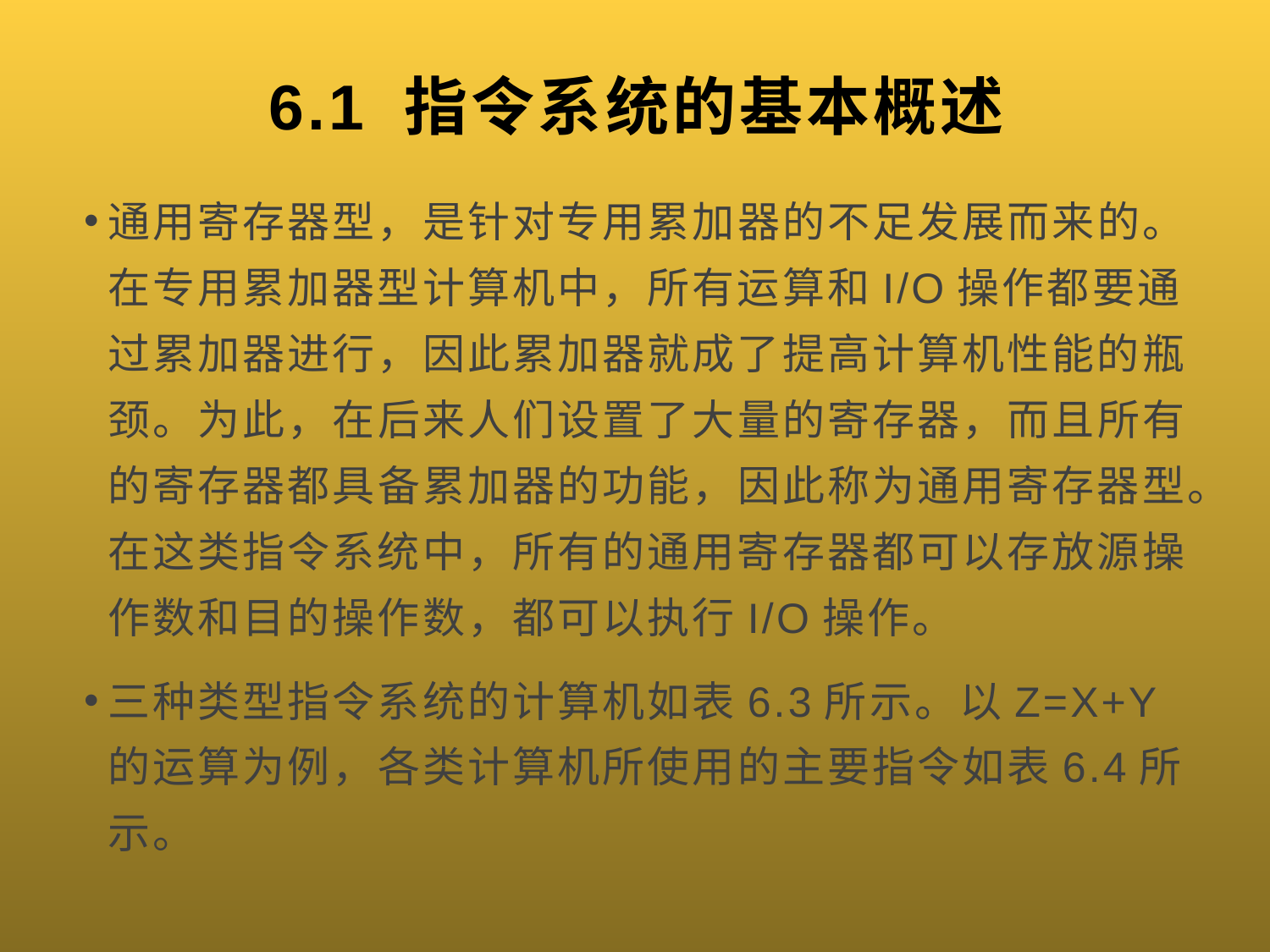

# 6.1 指令系统的基本概述
通用寄存器型，是针对专用累加器的不足发展而来的。在专用累加器型计算机中，所有运算和I/O操作都要通过累加器进行，因此累加器就成了提高计算机性能的瓶颈。为此，在后来人们设置了大量的寄存器，而且所有的寄存器都具备累加器的功能，因此称为通用寄存器型。在这类指令系统中，所有的通用寄存器都可以存放源操作数和目的操作数，都可以执行I/O操作。
三种类型指令系统的计算机如表6.3所示。以Z=X+Y的运算为例，各类计算机所使用的主要指令如表6.4所示。